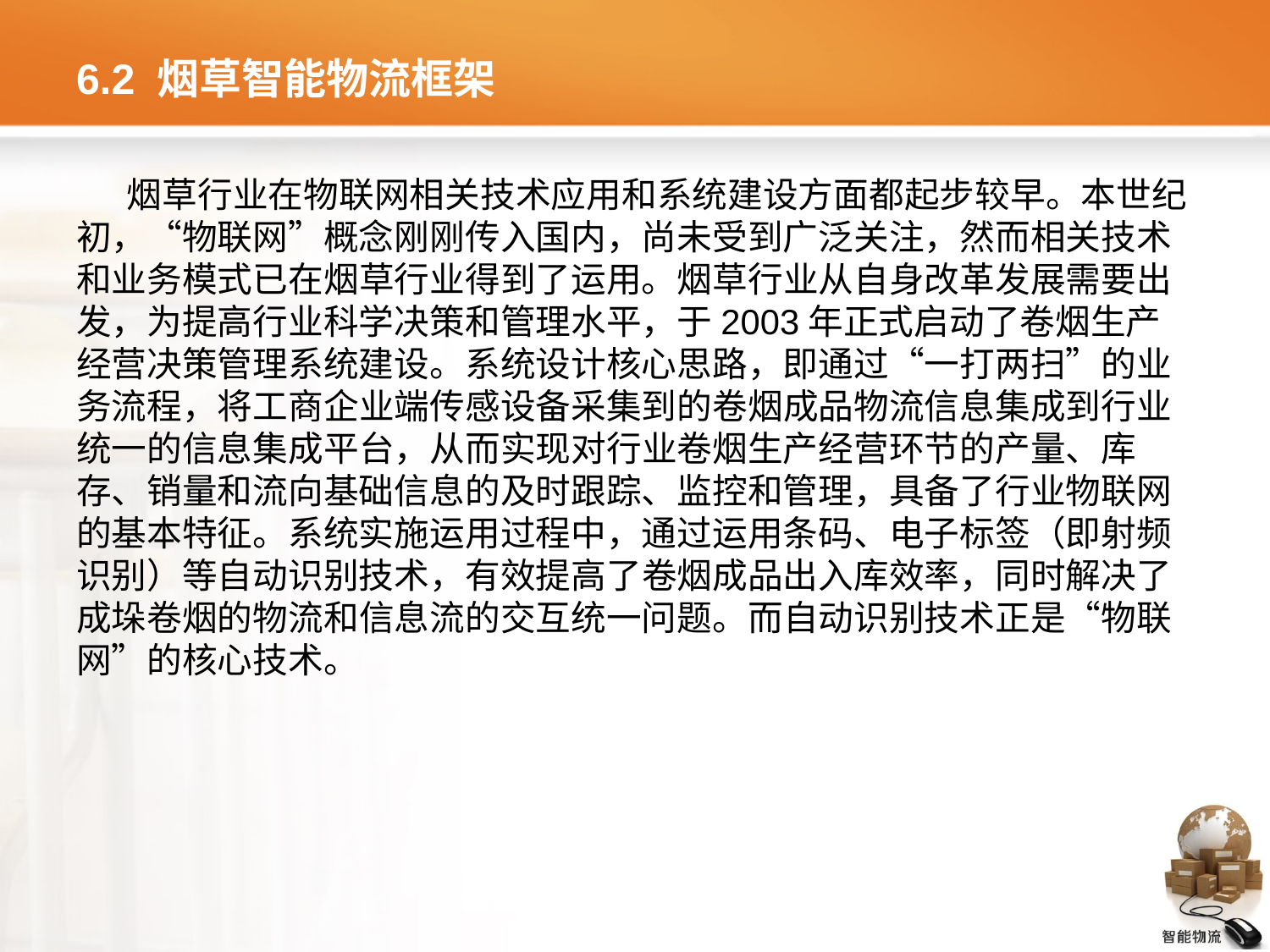

# 6.2 烟草智能物流框架
烟草行业在物联网相关技术应用和系统建设方面都起步较早。本世纪初，“物联网”概念刚刚传入国内，尚未受到广泛关注，然而相关技术和业务模式已在烟草行业得到了运用。烟草行业从自身改革发展需要出发，为提高行业科学决策和管理水平，于2003年正式启动了卷烟生产经营决策管理系统建设。系统设计核心思路，即通过“一打两扫”的业务流程，将工商企业端传感设备采集到的卷烟成品物流信息集成到行业统一的信息集成平台，从而实现对行业卷烟生产经营环节的产量、库存、销量和流向基础信息的及时跟踪、监控和管理，具备了行业物联网的基本特征。系统实施运用过程中，通过运用条码、电子标签（即射频识别）等自动识别技术，有效提高了卷烟成品出入库效率，同时解决了成垛卷烟的物流和信息流的交互统一问题。而自动识别技术正是“物联网”的核心技术。